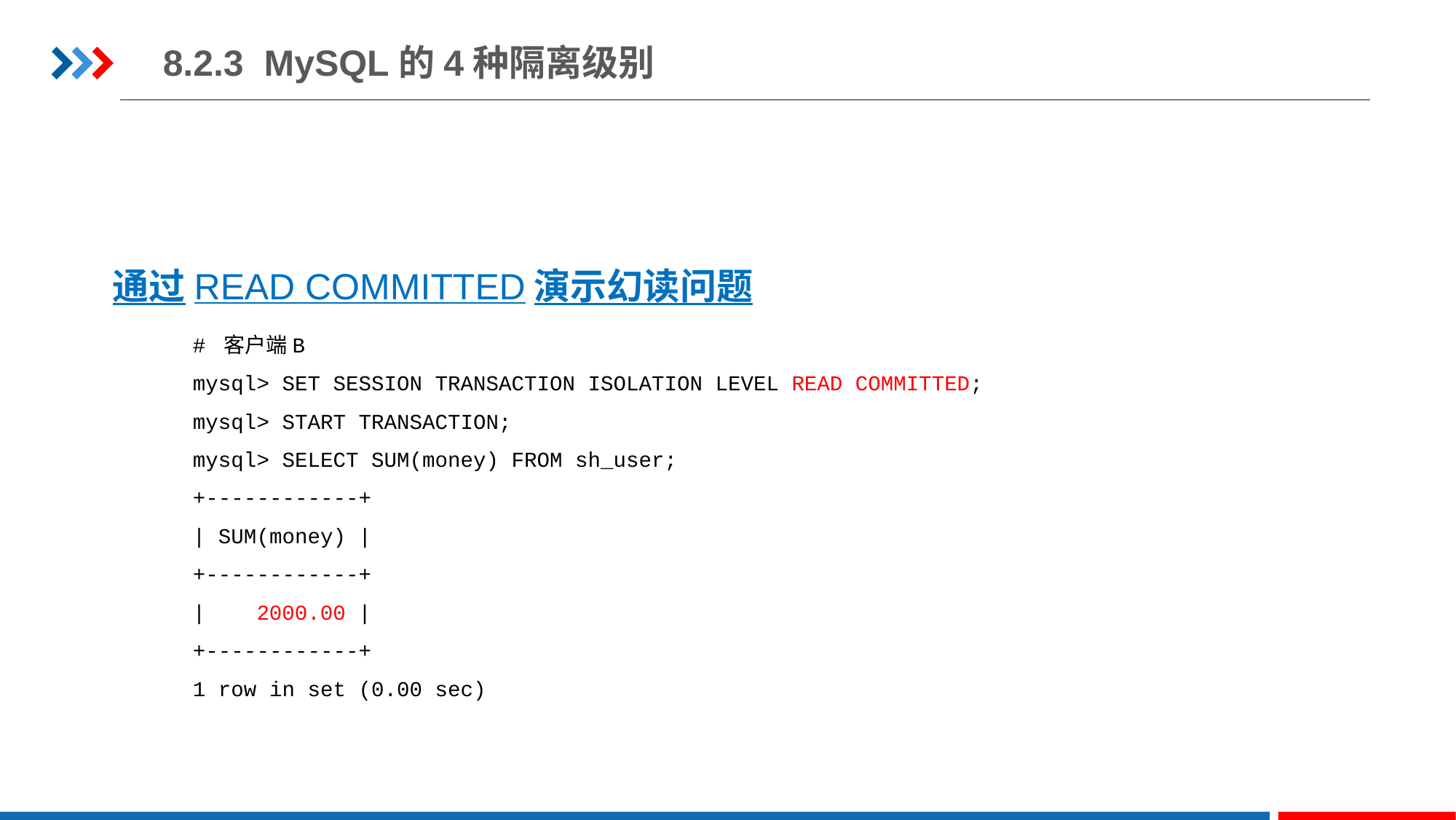

8.2.3  MySQL的4种隔离级别
通过READ COMMITTED演示幻读问题
# 客户端B
mysql> SET SESSION TRANSACTION ISOLATION LEVEL READ COMMITTED;
mysql> START TRANSACTION;
mysql> SELECT SUM(money) FROM sh_user;
+------------+
| SUM(money) |
+------------+
|    2000.00 |
+------------+
1 row in set (0.00 sec)